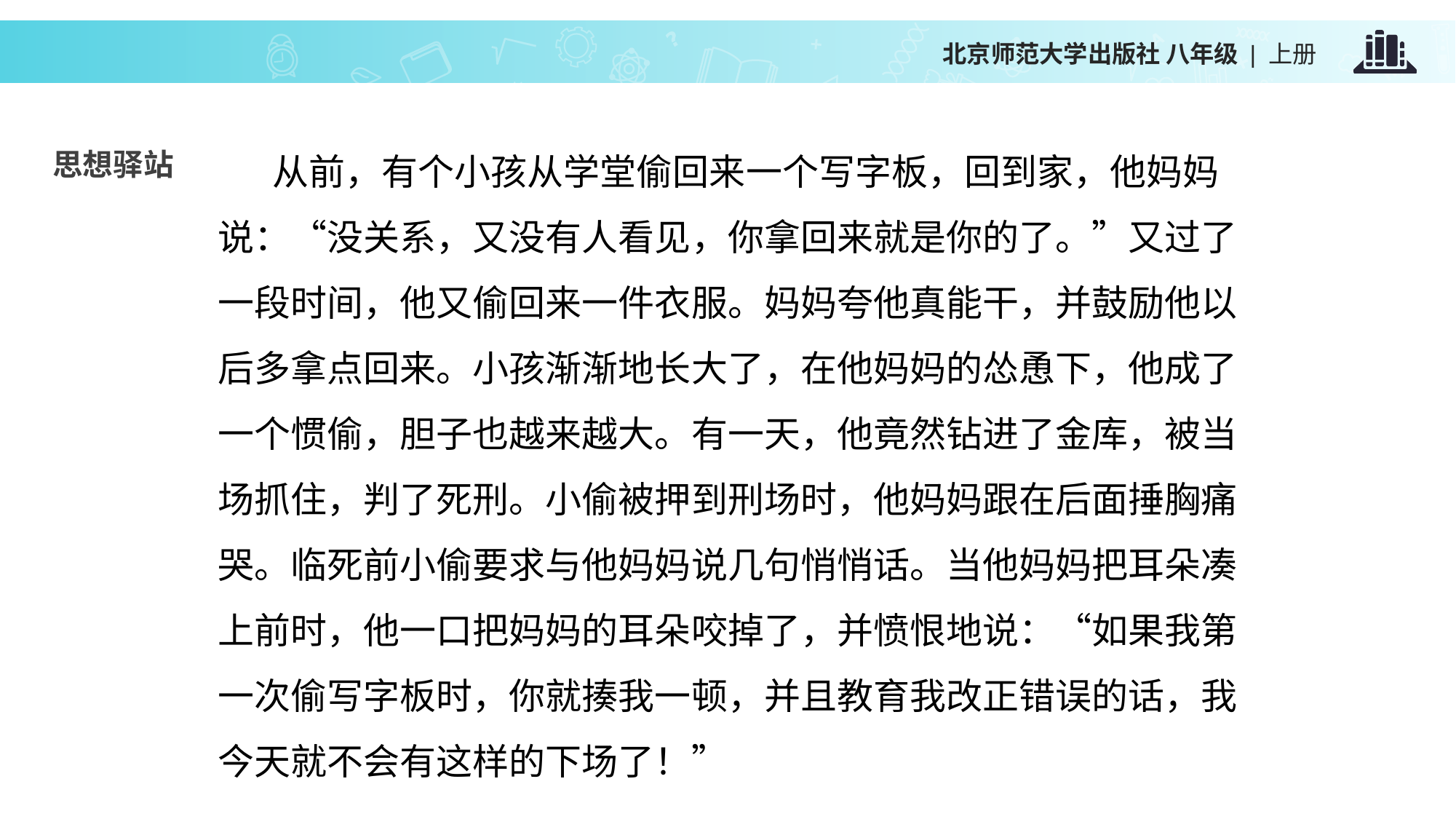

从前，有个小孩从学堂偷回来一个写字板，回到家，他妈妈说：“没关系，又没有人看见，你拿回来就是你的了。”又过了一段时间，他又偷回来一件衣服。妈妈夸他真能干，并鼓励他以后多拿点回来。小孩渐渐地长大了，在他妈妈的怂恿下，他成了一个惯偷，胆子也越来越大。有一天，他竟然钻进了金库，被当场抓住，判了死刑。小偷被押到刑场时，他妈妈跟在后面捶胸痛哭。临死前小偷要求与他妈妈说几句悄悄话。当他妈妈把耳朵凑上前时，他一口把妈妈的耳朵咬掉了，并愤恨地说：“如果我第一次偷写字板时，你就揍我一顿，并且教育我改正错误的话，我今天就不会有这样的下场了！”
思想驿站